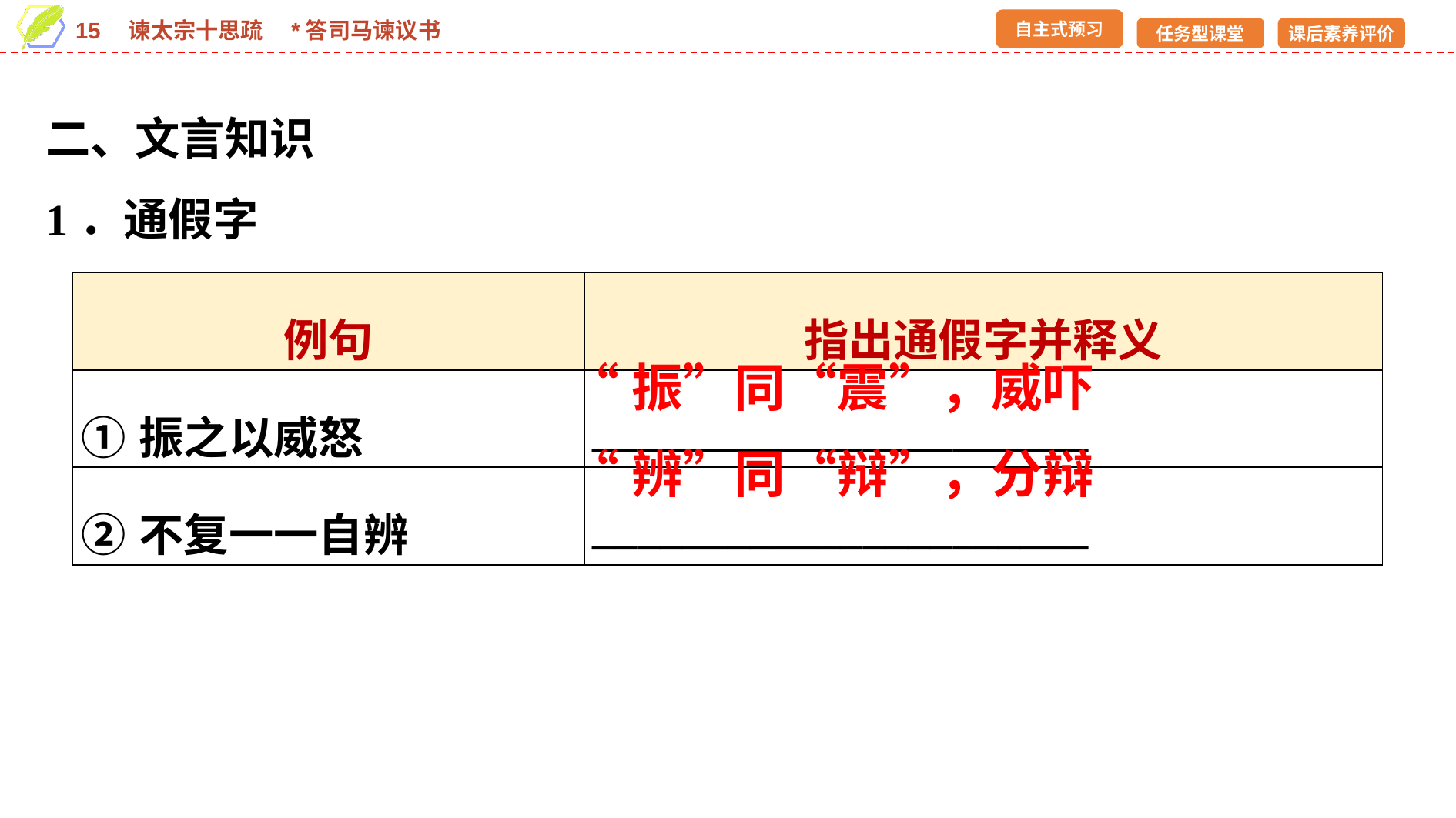

二、文言知识
1．通假字
| 例句 | 指出通假字并释义 |
| --- | --- |
| ①振之以威怒 | \_\_\_\_\_\_\_\_\_\_\_\_\_\_\_\_\_\_\_\_\_\_ |
| ②不复一一自辨 | \_\_\_\_\_\_\_\_\_\_\_\_\_\_\_\_\_\_\_\_\_\_ |
“振”同“震”，威吓
“辨”同“辩”，分辩